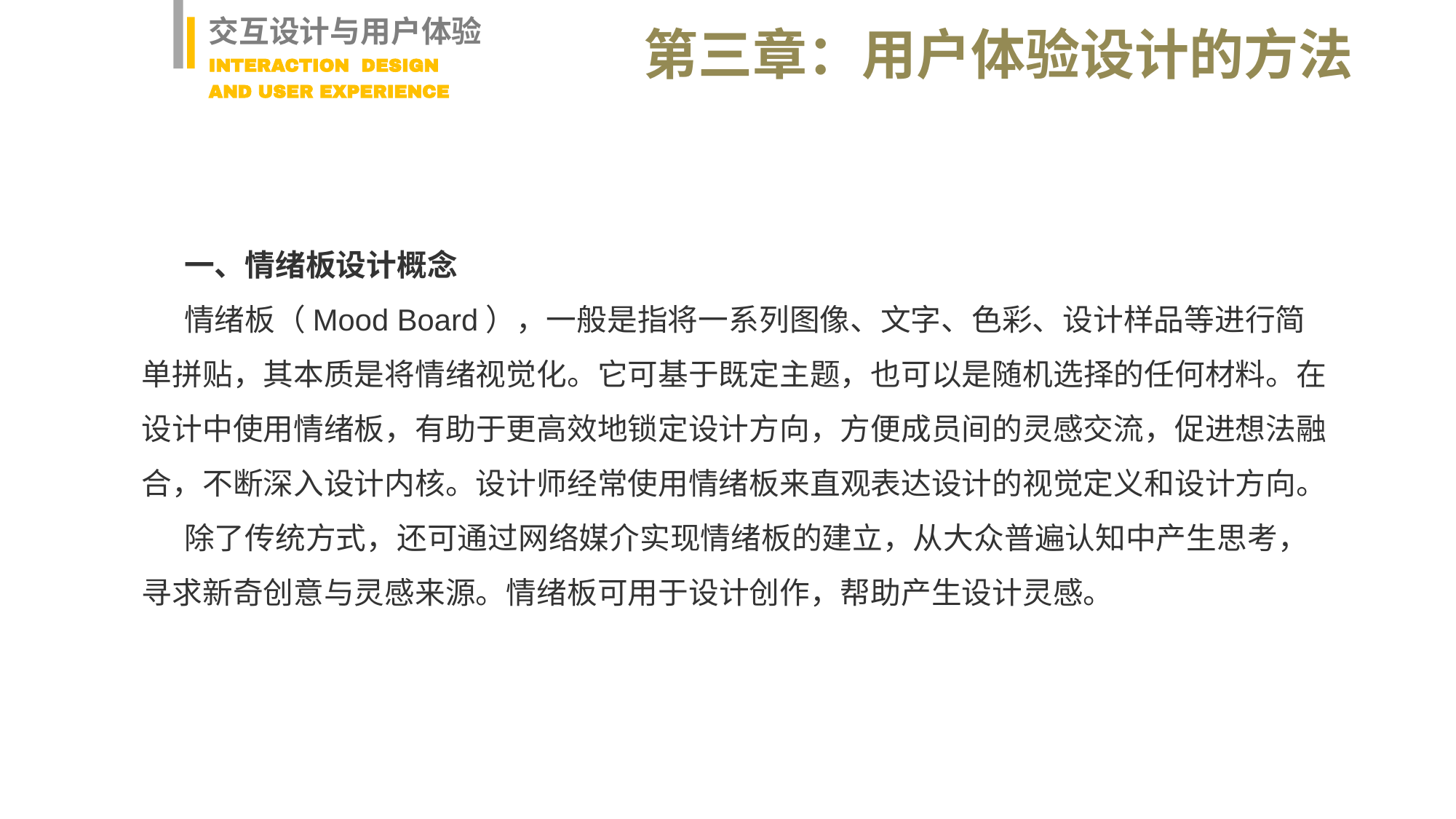

交互设计与用户体验
INTERACTION  DESIGN
AND USER EXPERIENCE
第三章：用户体验设计的方法

一、情绪板设计概念
情绪板（Mood Board），一般是指将一系列图像、文字、色彩、设计样品等进行简单拼贴，其本质是将情绪视觉化。它可基于既定主题，也可以是随机选择的任何材料。在设计中使用情绪板，有助于更高效地锁定设计方向，方便成员间的灵感交流，促进想法融合，不断深入设计内核。设计师经常使用情绪板来直观表达设计的视觉定义和设计方向。
除了传统方式，还可通过网络媒介实现情绪板的建立，从大众普遍认知中产生思考，寻求新奇创意与灵感来源。情绪板可用于设计创作，帮助产生设计灵感。